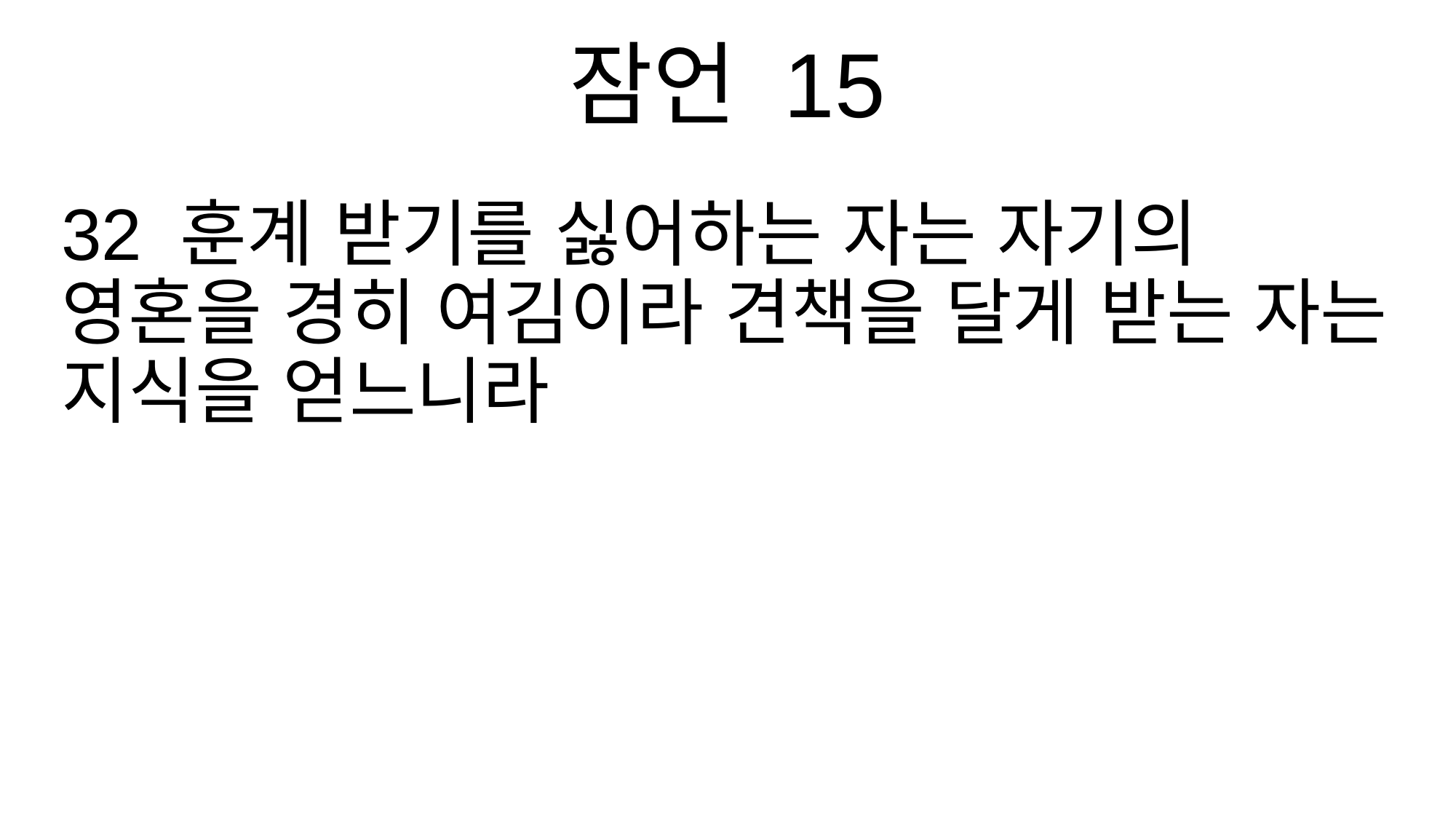

잠언 15
32 훈계 받기를 싫어하는 자는 자기의 영혼을 경히 여김이라 견책을 달게 받는 자는 지식을 얻느니라